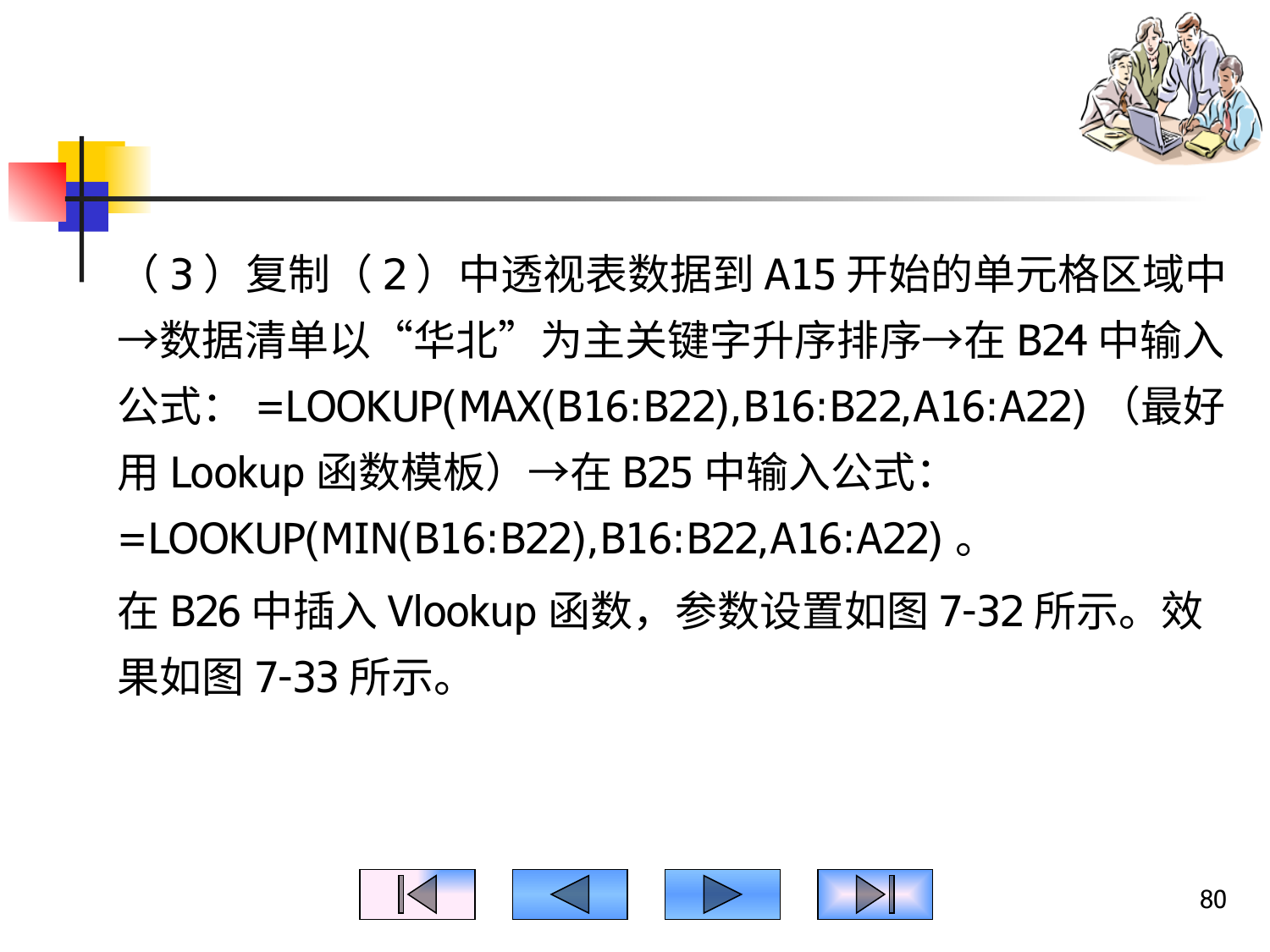

#
（3）复制（2）中透视表数据到A15开始的单元格区域中→数据清单以“华北”为主关键字升序排序→在B24中输入公式：=LOOKUP(MAX(B16:B22),B16:B22,A16:A22)（最好用Lookup函数模板）→在B25中输入公式：=LOOKUP(MIN(B16:B22),B16:B22,A16:A22)。
在B26中插入Vlookup函数，参数设置如图7-32所示。效果如图7-33所示。

80